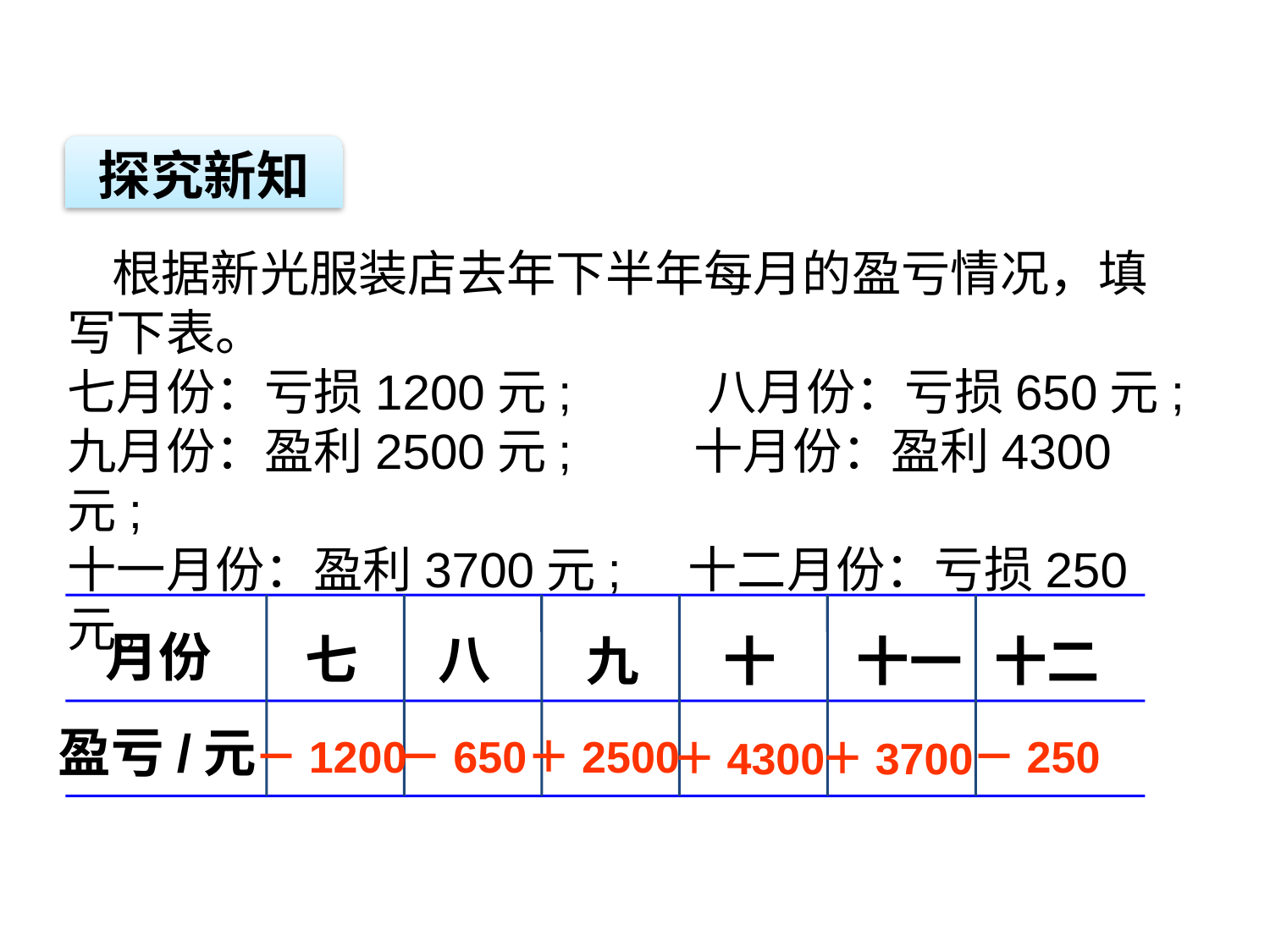

探究新知
   根据新光服装店去年下半年每月的盈亏情况，填写下表。
七月份：亏损1200元;         八月份：亏损650元;
九月份：盈利2500元;        十月份：盈利4300元;
十一月份：盈利3700元;    十二月份：亏损250元。

月份
七
八
九
十
十一
十二

盈亏/元

－1200
－650
＋2500
－250
＋4300
＋3700